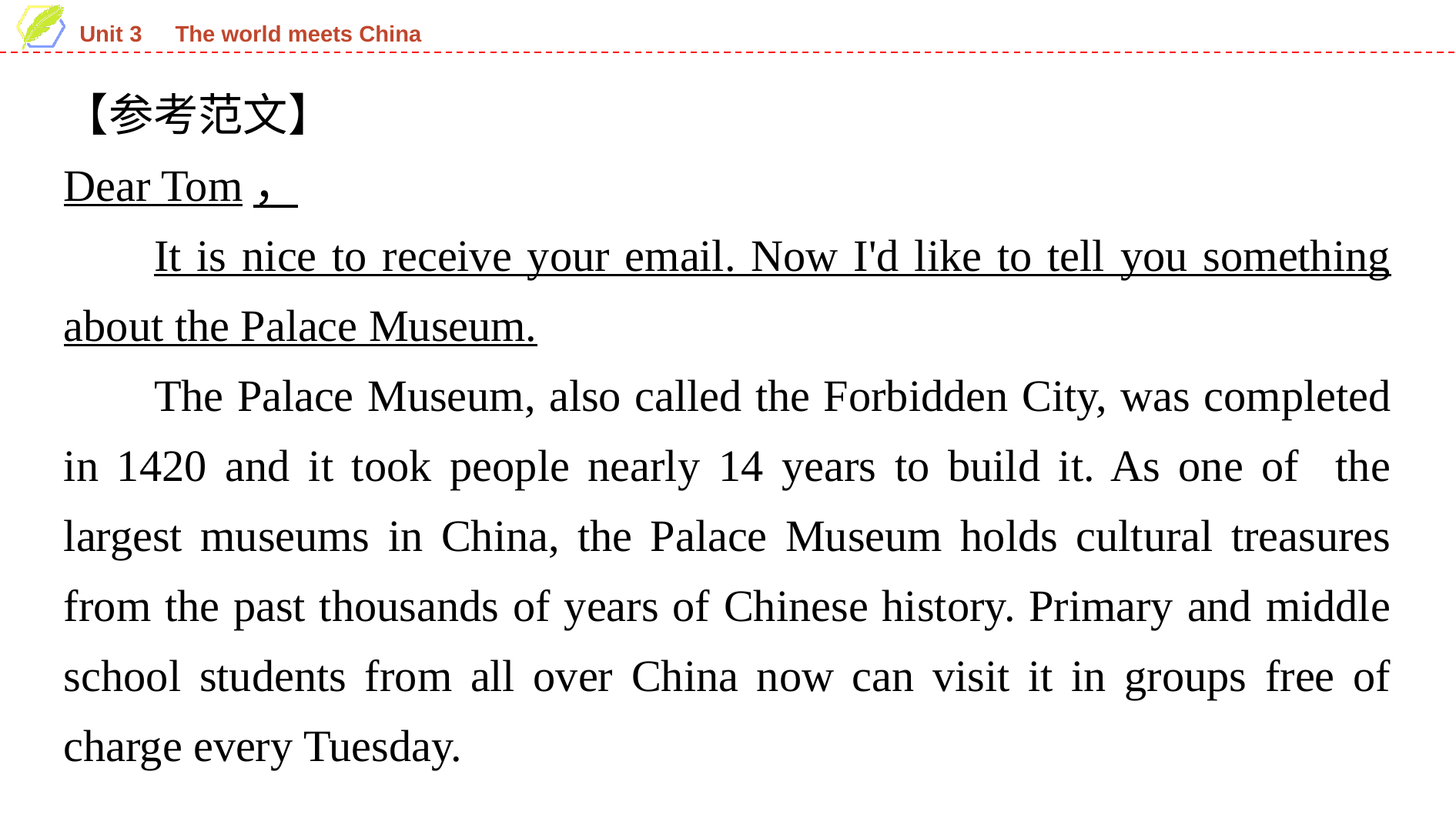

【参考范文】
Dear Tom，
It is nice to receive your email. Now I'd like to tell you something about the Palace Museum.
The Palace Museum, also called the Forbidden City, was completed in 1420 and it took people nearly 14 years to build it. As one of  the largest museums in China, the Palace Museum holds cultural treasures from the past thousands of years of Chinese history. Primary and middle school students from all over China now can visit it in groups free of charge every Tuesday.